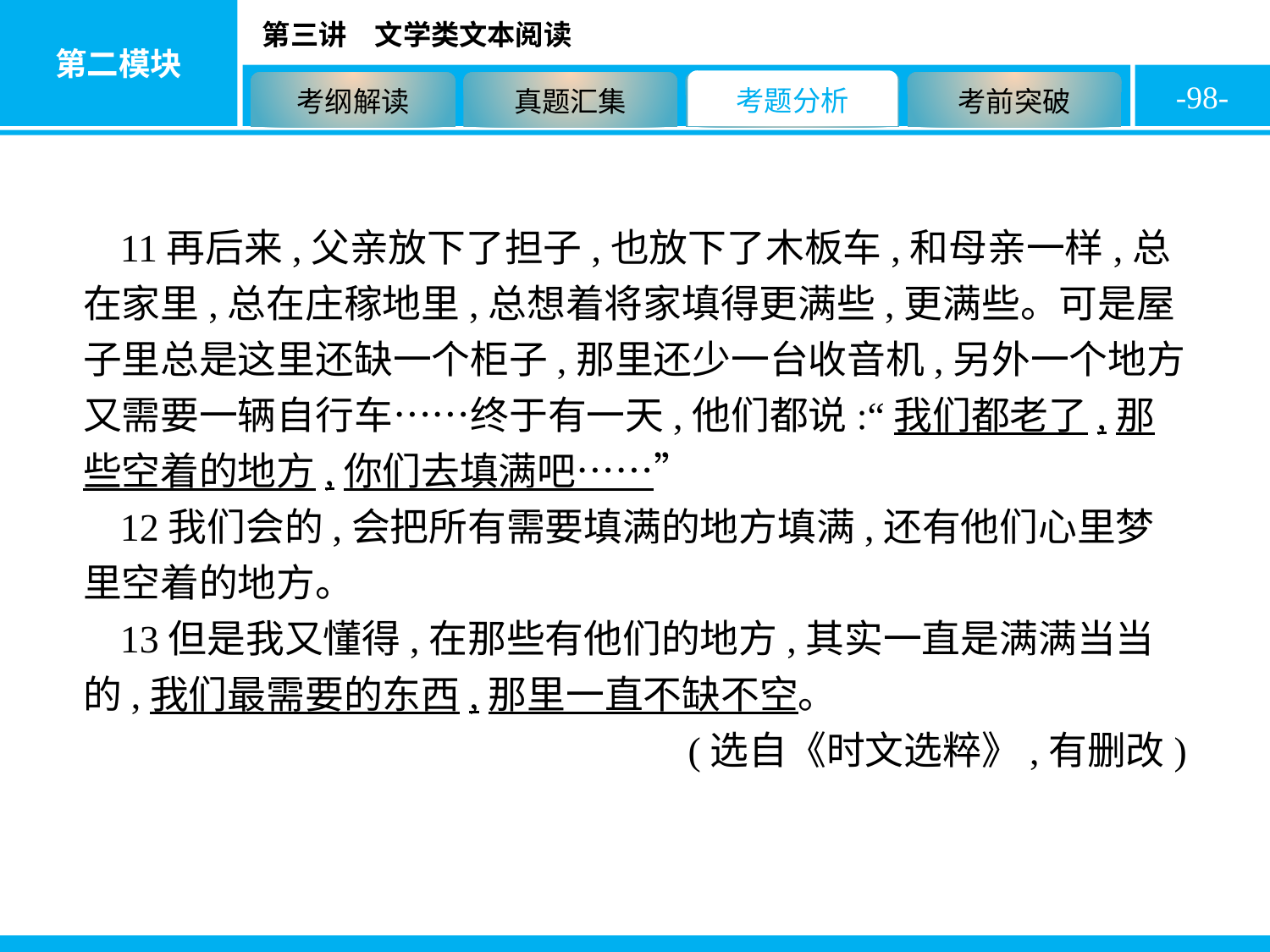

-98-
11再后来,父亲放下了担子,也放下了木板车,和母亲一样,总在家里,总在庄稼地里,总想着将家填得更满些,更满些。可是屋子里总是这里还缺一个柜子,那里还少一台收音机,另外一个地方又需要一辆自行车……终于有一天,他们都说:“我们都老了,那些空着的地方,你们去填满吧……”
12我们会的,会把所有需要填满的地方填满,还有他们心里梦里空着的地方。
13但是我又懂得,在那些有他们的地方,其实一直是满满当当的,我们最需要的东西,那里一直不缺不空。
(选自《时文选粹》,有删改)